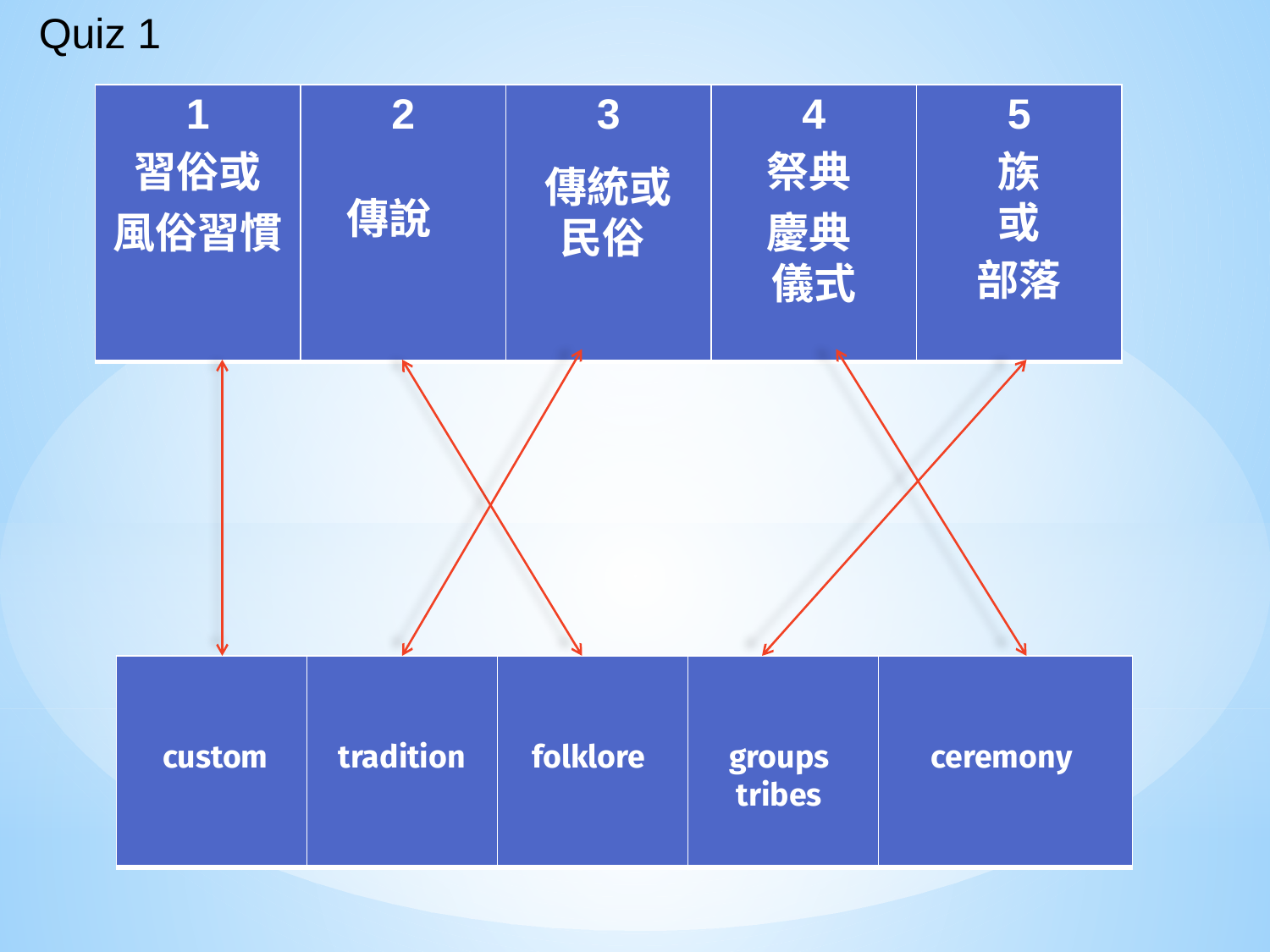

Quiz 1
| 1 習俗或 風俗習慣 | 2 傳說 | 3 傳統或 民俗 | 4 祭典 慶典 儀式 | 5 族 或 部落 |
| --- | --- | --- | --- | --- |
| custom | tradition | folklore | groups tribes | ceremony |
| --- | --- | --- | --- | --- |